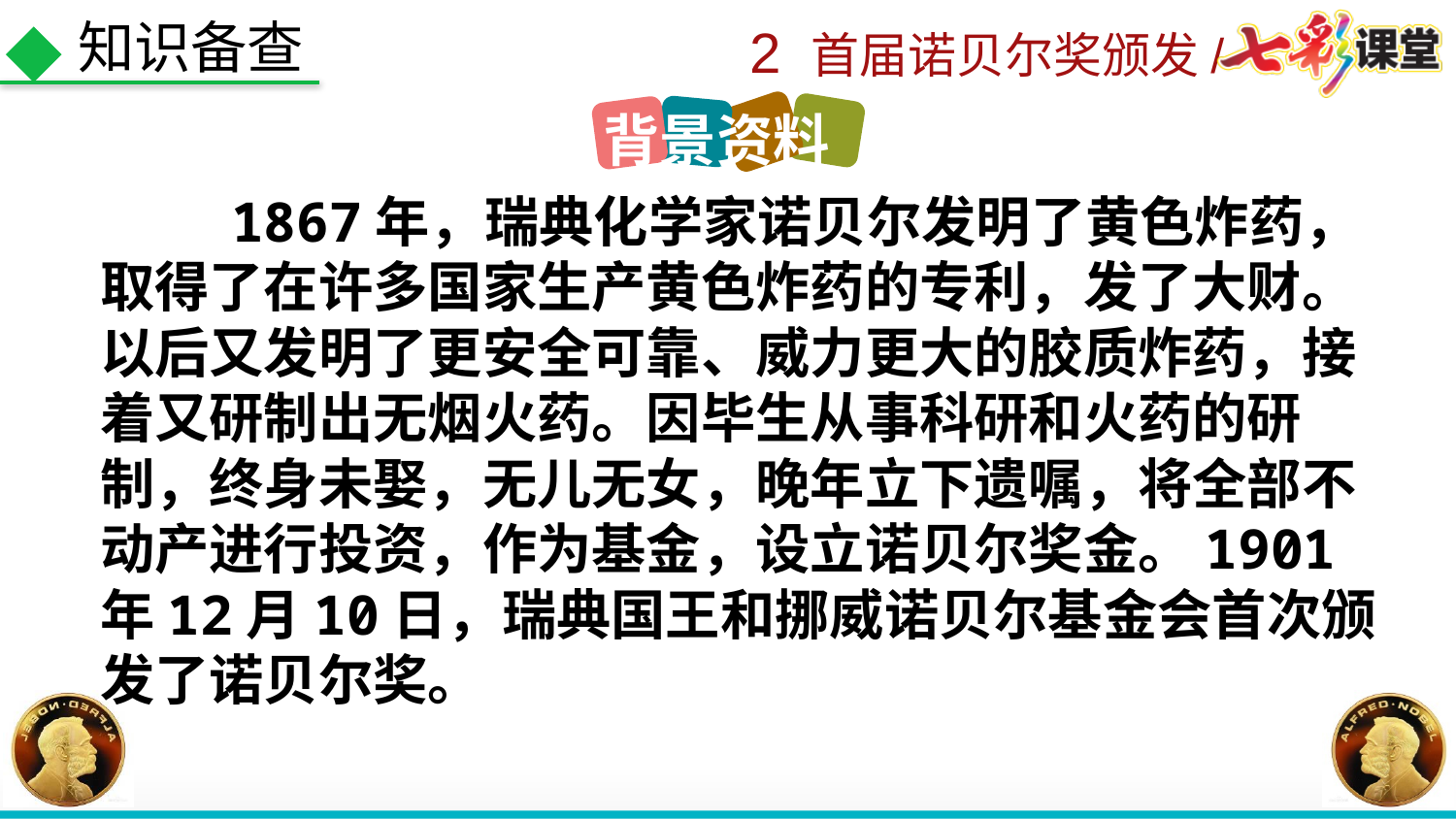

知识备查

背景资料

    1867年，瑞典化学家诺贝尔发明了黄色炸药，取得了在许多国家生产黄色炸药的专利，发了大财。以后又发明了更安全可靠、威力更大的胶质炸药，接着又研制出无烟火药。因毕生从事科研和火药的研制，终身未娶，无儿无女，晚年立下遗嘱，将全部不动产进行投资，作为基金，设立诺贝尔奖金。1901年12月10日，瑞典国王和挪威诺贝尔基金会首次颁发了诺贝尔奖。